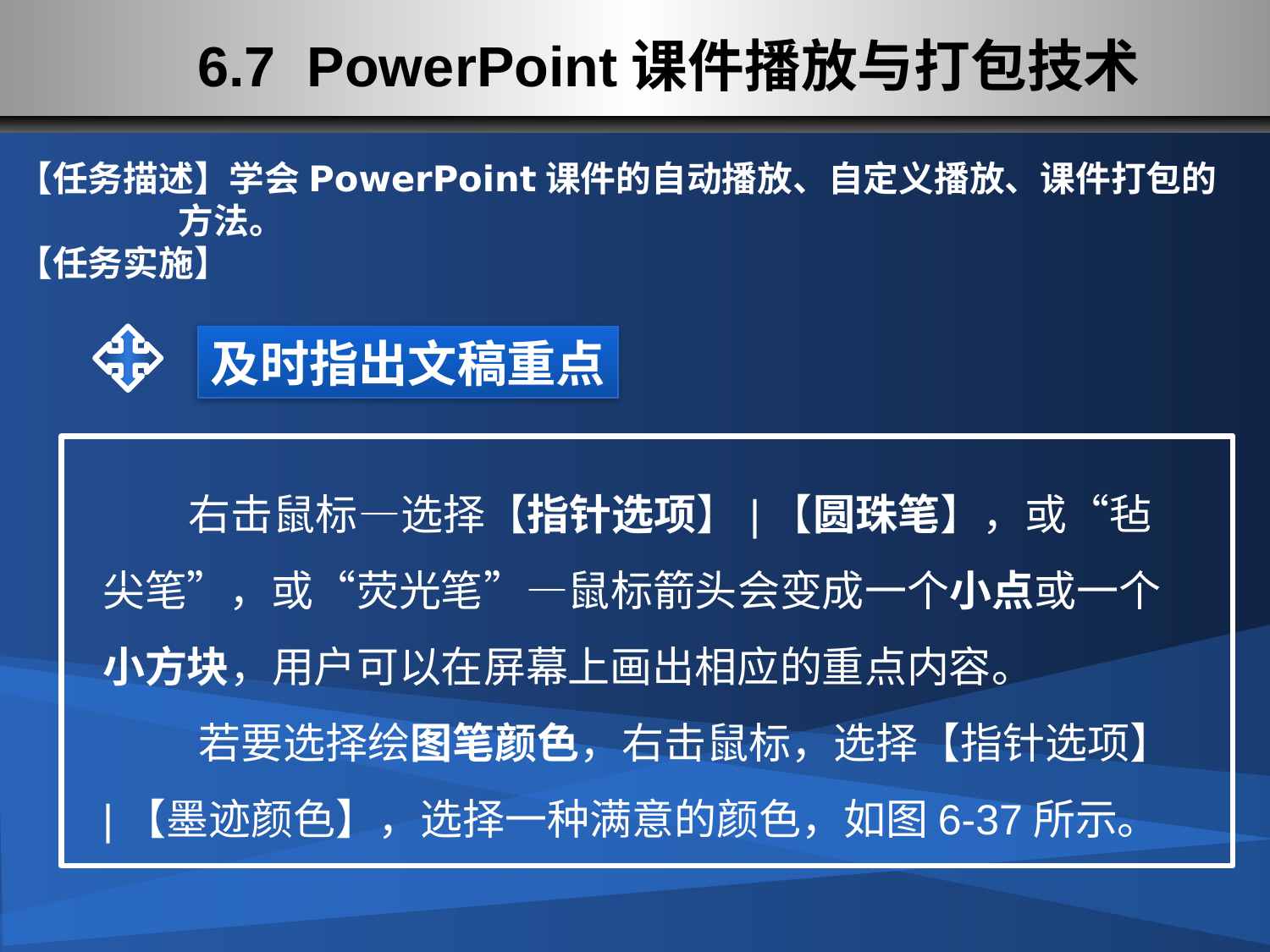

6.7  PowerPoint课件播放与打包技术
【任务描述】学会PowerPoint课件的自动播放、自定义播放、课件打包的
                   方法。
【任务实施】

及时指出文稿重点

        右击鼠标—选择【指针选项】|【圆珠笔】，或“毡尖笔”，或“荧光笔”—鼠标箭头会变成一个小点或一个小方块，用户可以在屏幕上画出相应的重点内容。
         若要选择绘图笔颜色，右击鼠标，选择【指针选项】|【墨迹颜色】，选择一种满意的颜色，如图6-37所示。